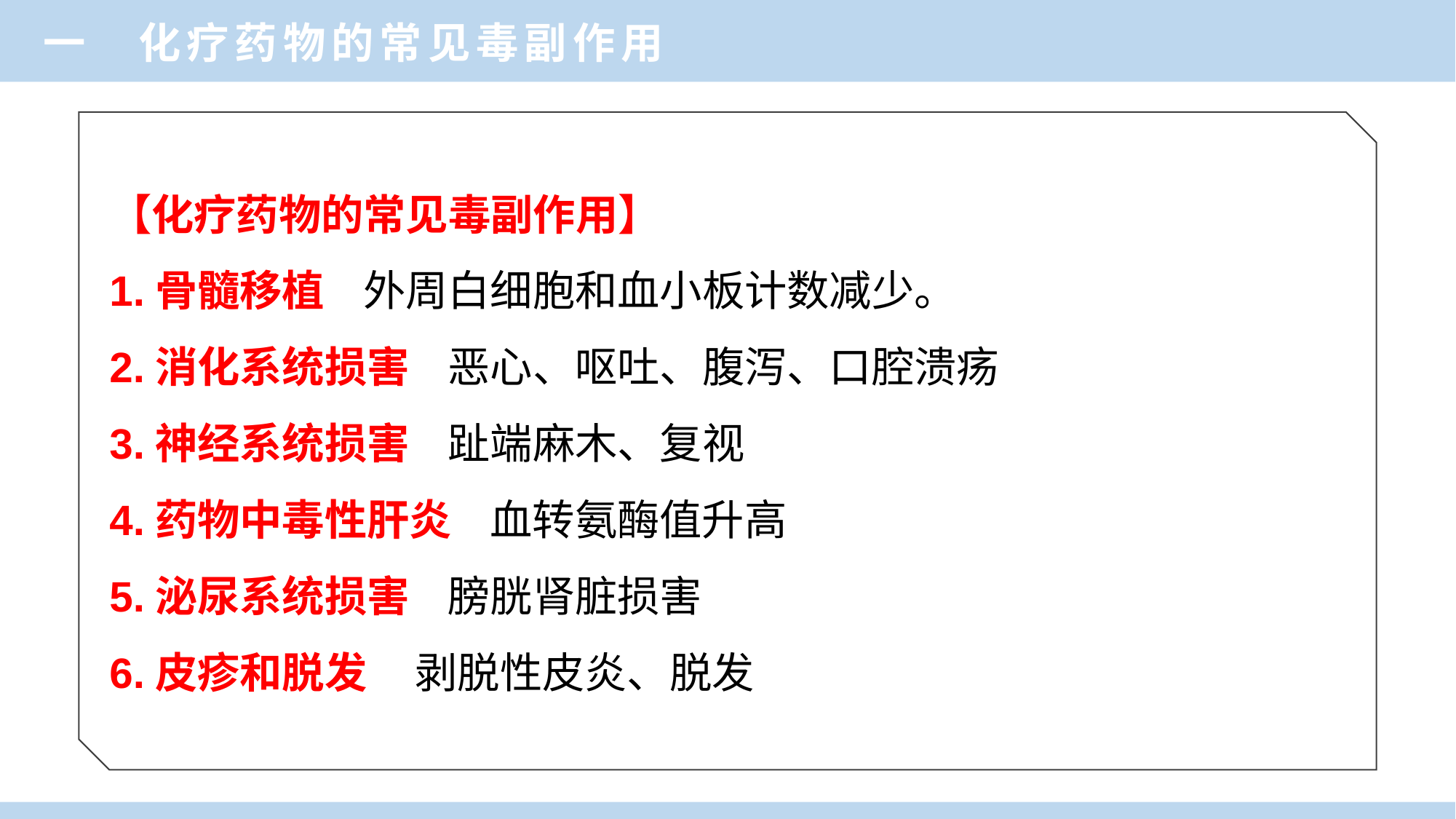

一   化疗药物的常见毒副作用

【化疗药物的常见毒副作用】
1.骨髓移植    外周白细胞和血小板计数减少。
2.消化系统损害    恶心、呕吐、腹泻、口腔溃疡
3.神经系统损害    趾端麻木、复视
4.药物中毒性肝炎    血转氨酶值升高
5.泌尿系统损害    膀胱肾脏损害
6.皮疹和脱发     剥脱性皮炎、脱发